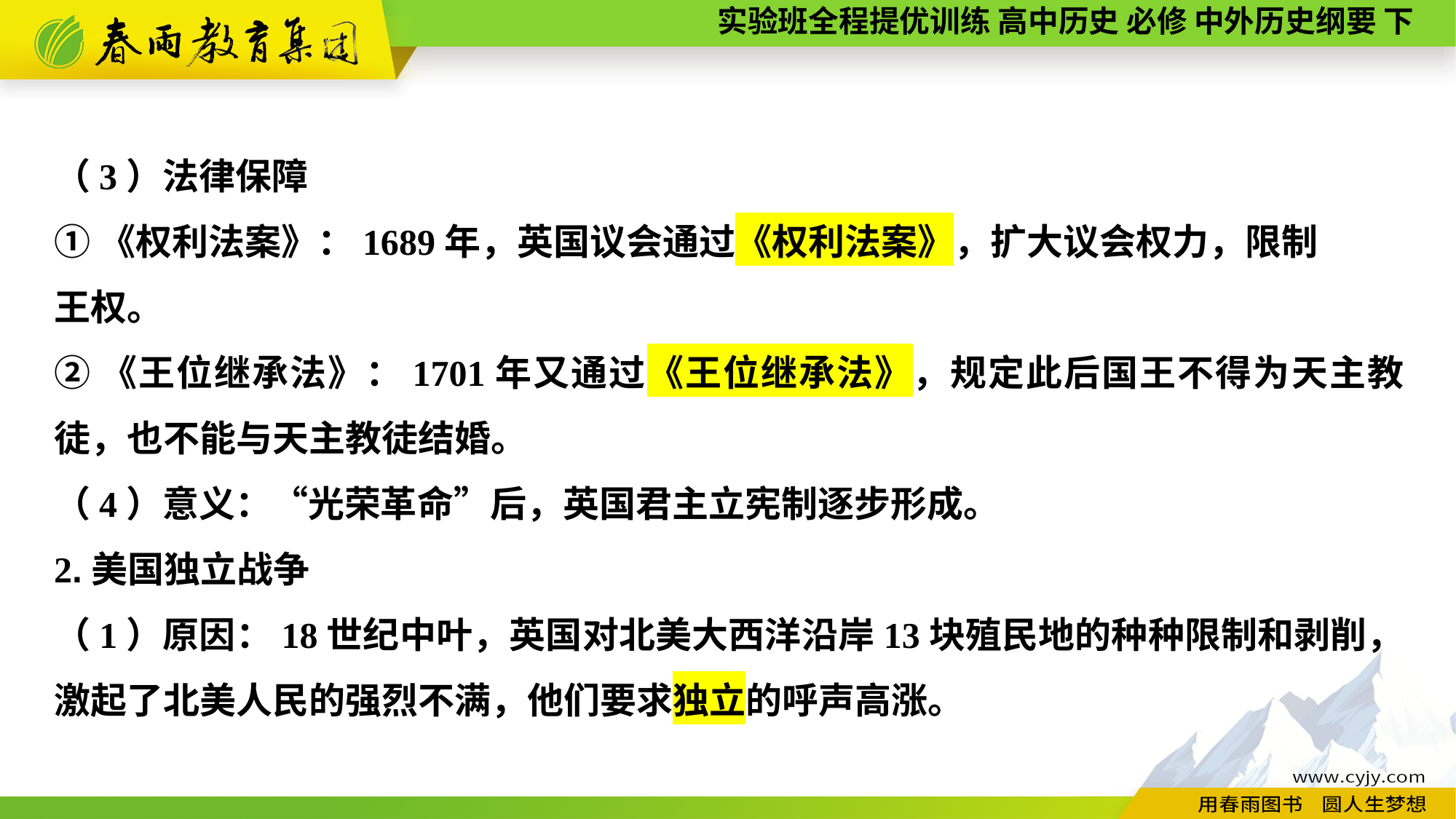

（3）法律保障
①《权利法案》：1689年，英国议会通过《权利法案》，扩大议会权力，限制
王权。
②《王位继承法》：1701年又通过《王位继承法》，规定此后国王不得为天主教徒，也不能与天主教徒结婚。
（4）意义：“光荣革命”后，英国君主立宪制逐步形成。
2.美国独立战争
（1）原因：18世纪中叶，英国对北美大西洋沿岸13块殖民地的种种限制和剥削，激起了北美人民的强烈不满，他们要求独立的呼声高涨。